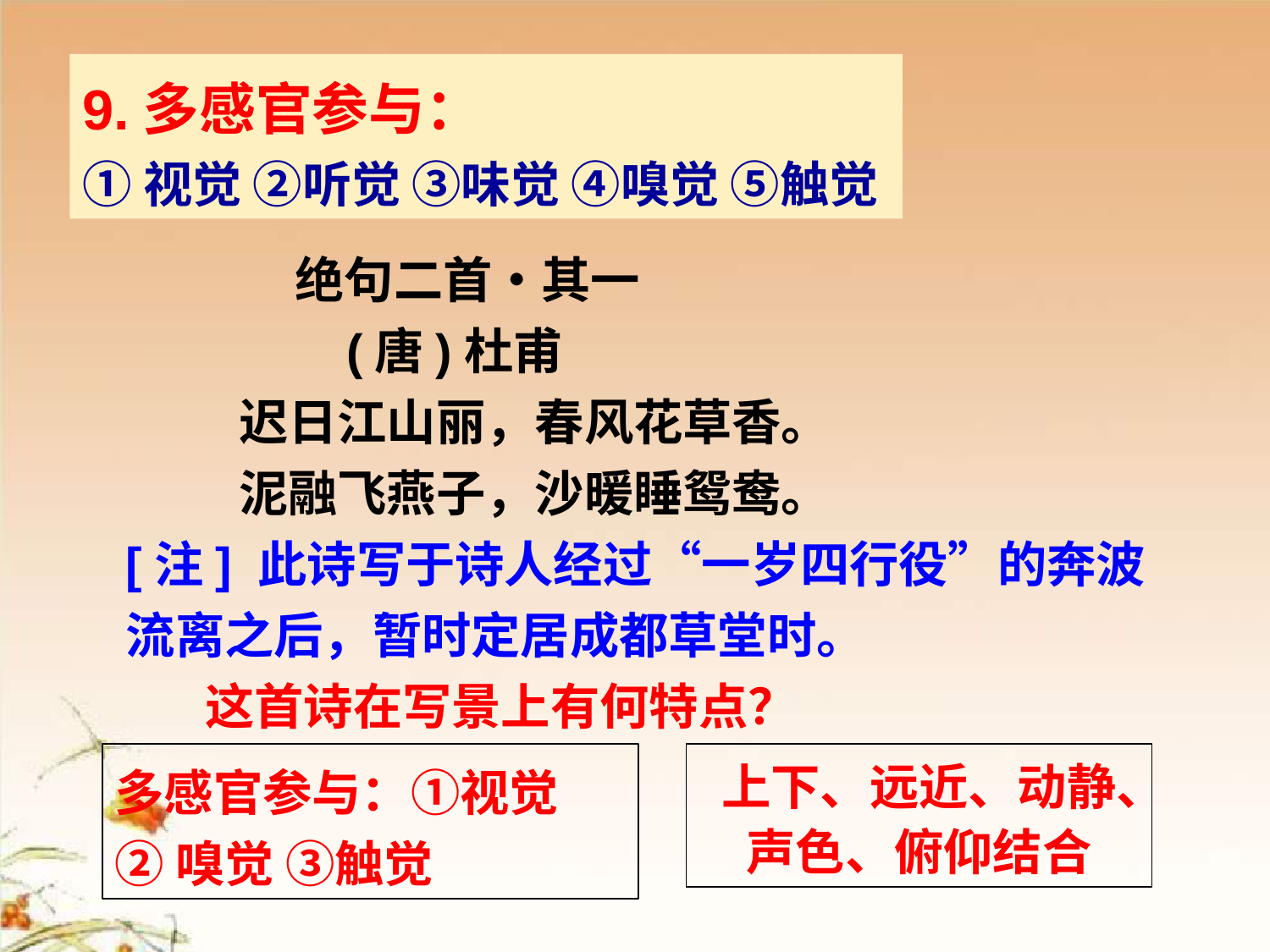

9.多感官参与：
①视觉 ②听觉 ③味觉 ④嗅觉 ⑤触觉
              绝句二首•其一
                (唐)杜甫
         迟日江山丽，春风花草香。
         泥融飞燕子，沙暖睡鸳鸯。
[注] 此诗写于诗人经过“一岁四行役”的奔波流离之后，暂时定居成都草堂时。
      这首诗在写景上有何特点？
多感官参与：①视觉
②嗅觉 ③触觉
上下、远近、动静、声色、俯仰结合